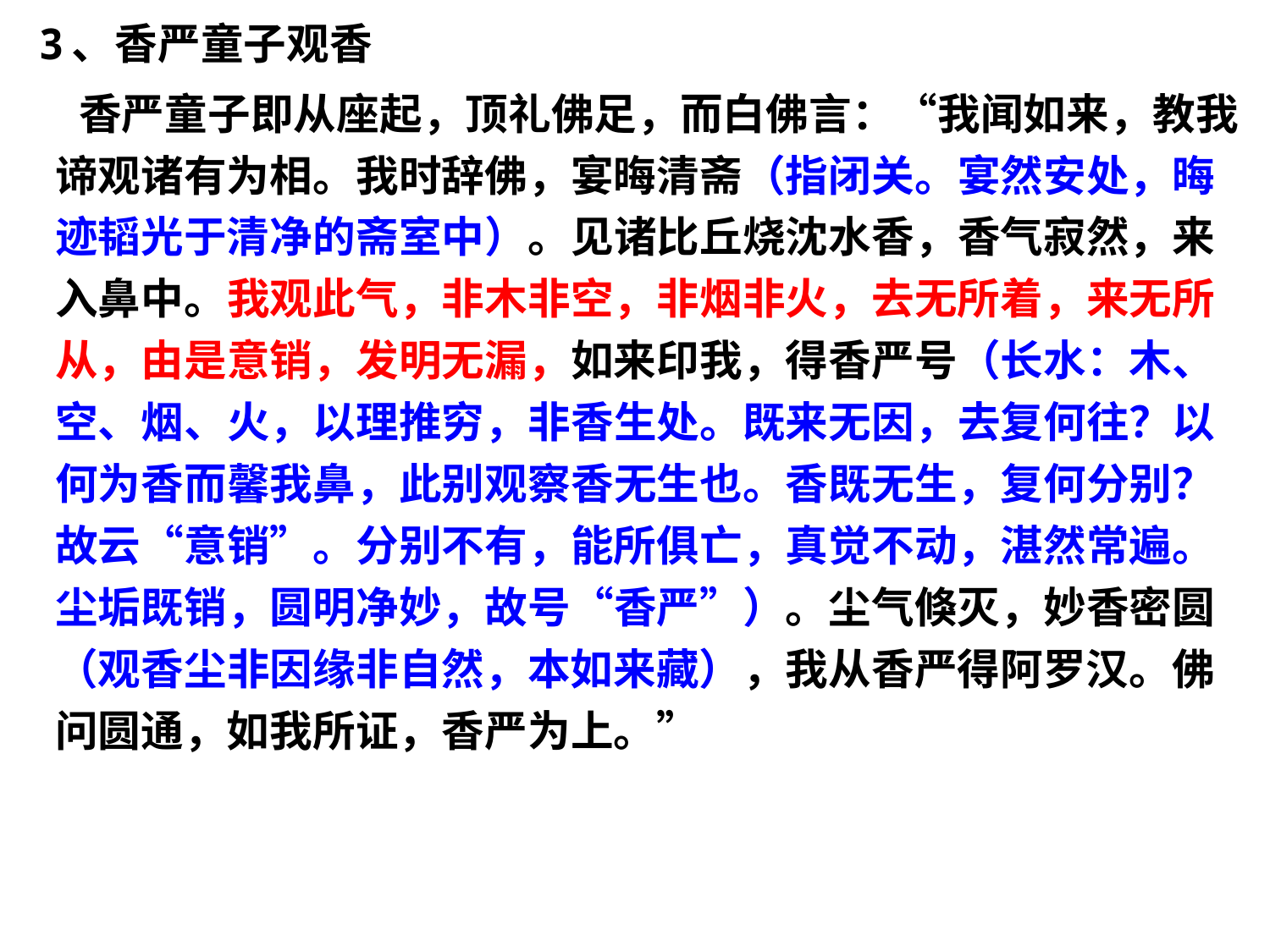

3、香严童子观香
      香严童子即从座起，顶礼佛足，而白佛言：“我闻如来，教我谛观诸有为相。我时辞佛，宴晦清斋（指闭关。宴然安处，晦迹韬光于清净的斋室中）。见诸比丘烧沈水香，香气寂然，来入鼻中。我观此气，非木非空，非烟非火，去无所着，来无所从，由是意销，发明无漏，如来印我，得香严号（长水：木、空、烟、火，以理推穷，非香生处。既来无因，去复何往？以何为香而馨我鼻，此别观察香无生也。香既无生，复何分别？故云“意销”。分别不有，能所俱亡，真觉不动，湛然常遍。尘垢既销，圆明净妙，故号“香严”）。尘气倏灭，妙香密圆（观香尘非因缘非自然，本如来藏），我从香严得阿罗汉。佛问圆通，如我所证，香严为上。”